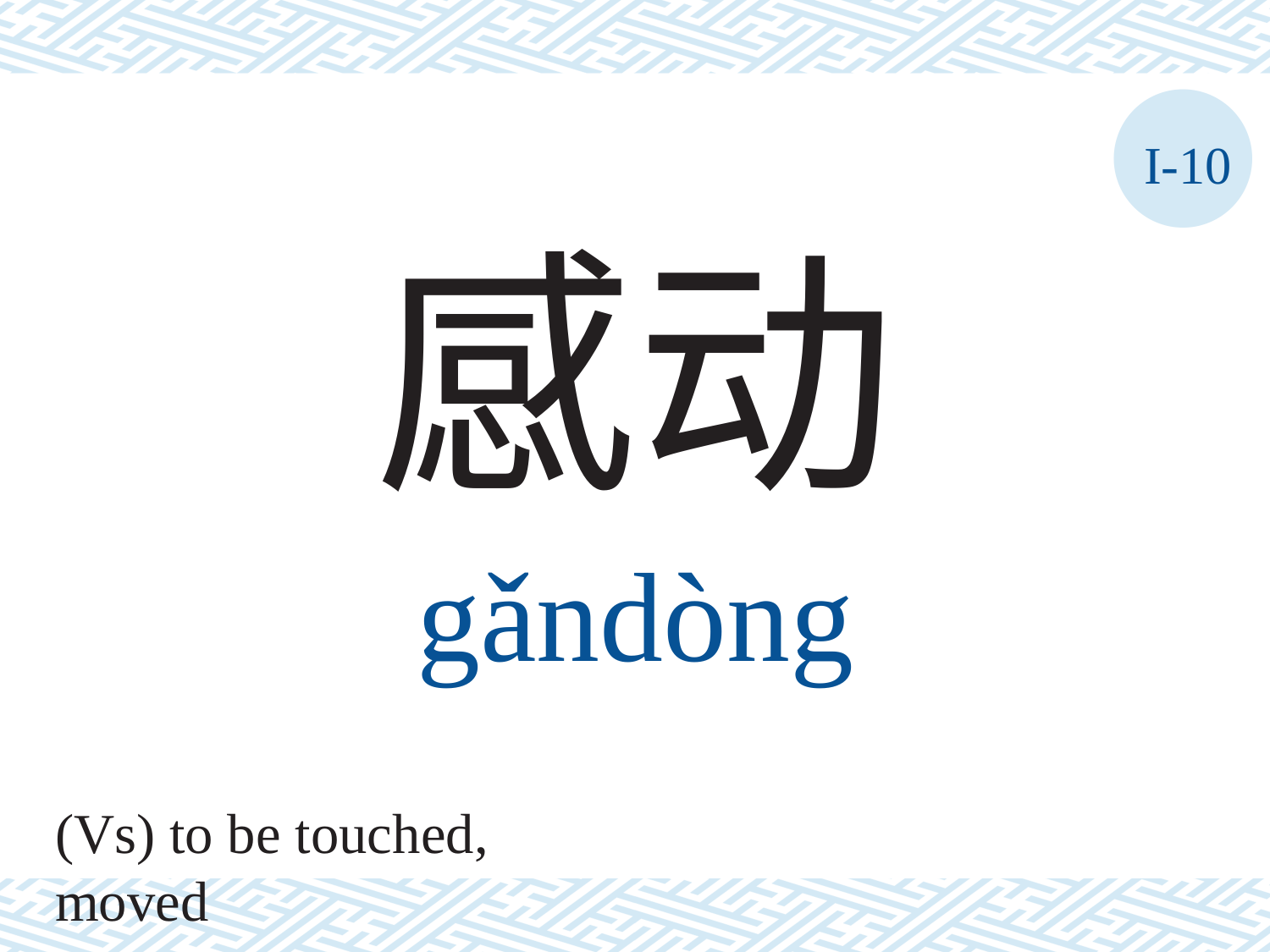

I-10
感动
gǎndòng
(Vs) to be touched, moved